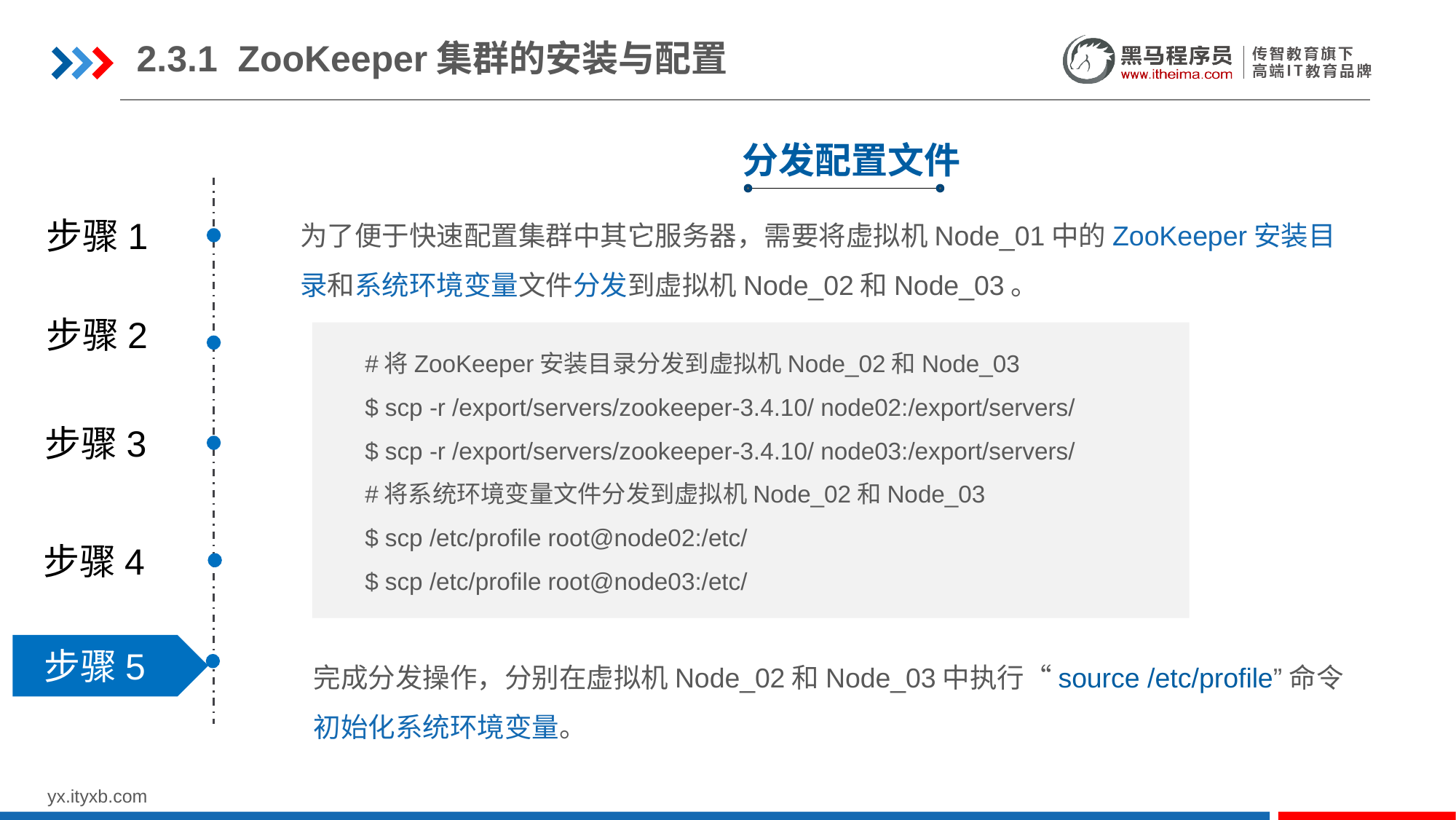

2.3.1  ZooKeeper集群的安装与配置

分发配置文件

为了便于快速配置集群中其它服务器，需要将虚拟机Node_01中的ZooKeeper安装目录和系统环境变量文件分发到虚拟机Node_02和Node_03。
步骤1

步骤2

#将ZooKeeper安装目录分发到虚拟机Node_02和Node_03
$ scp -r /export/servers/zookeeper-3.4.10/ node02:/export/servers/
$ scp -r /export/servers/zookeeper-3.4.10/ node03:/export/servers/
#将系统环境变量文件分发到虚拟机Node_02和Node_03
$ scp /etc/profile root@node02:/etc/
$ scp /etc/profile root@node03:/etc/

步骤3

步骤4

步骤5
完成分发操作，分别在虚拟机Node_02和Node_03中执行“source /etc/profile”命令初始化系统环境变量。